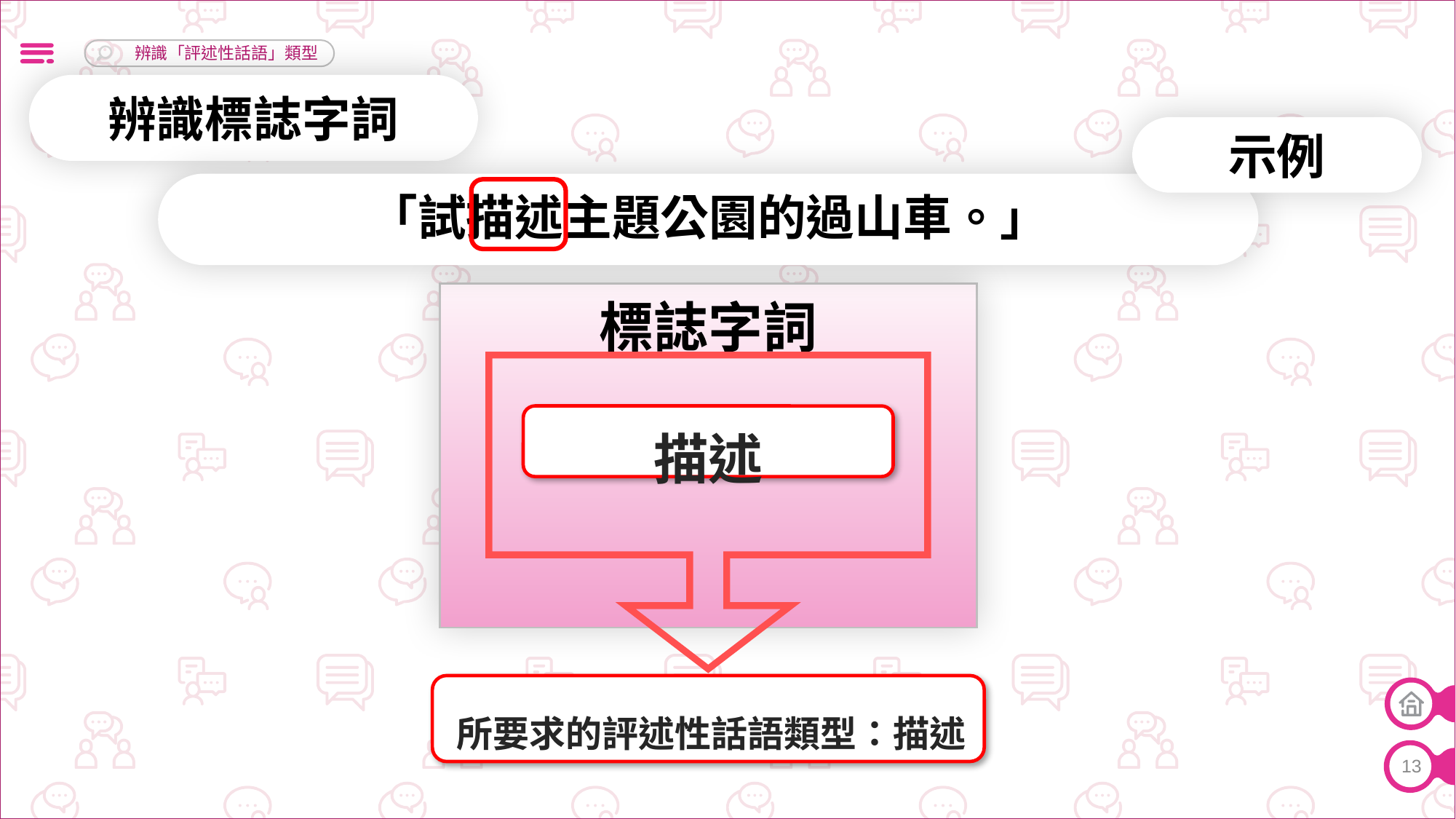

辨識標誌字詞
示例

「試描述主題公園的過山車。」

標誌字詞

描述

所要求的評述性話語類型：描述
13